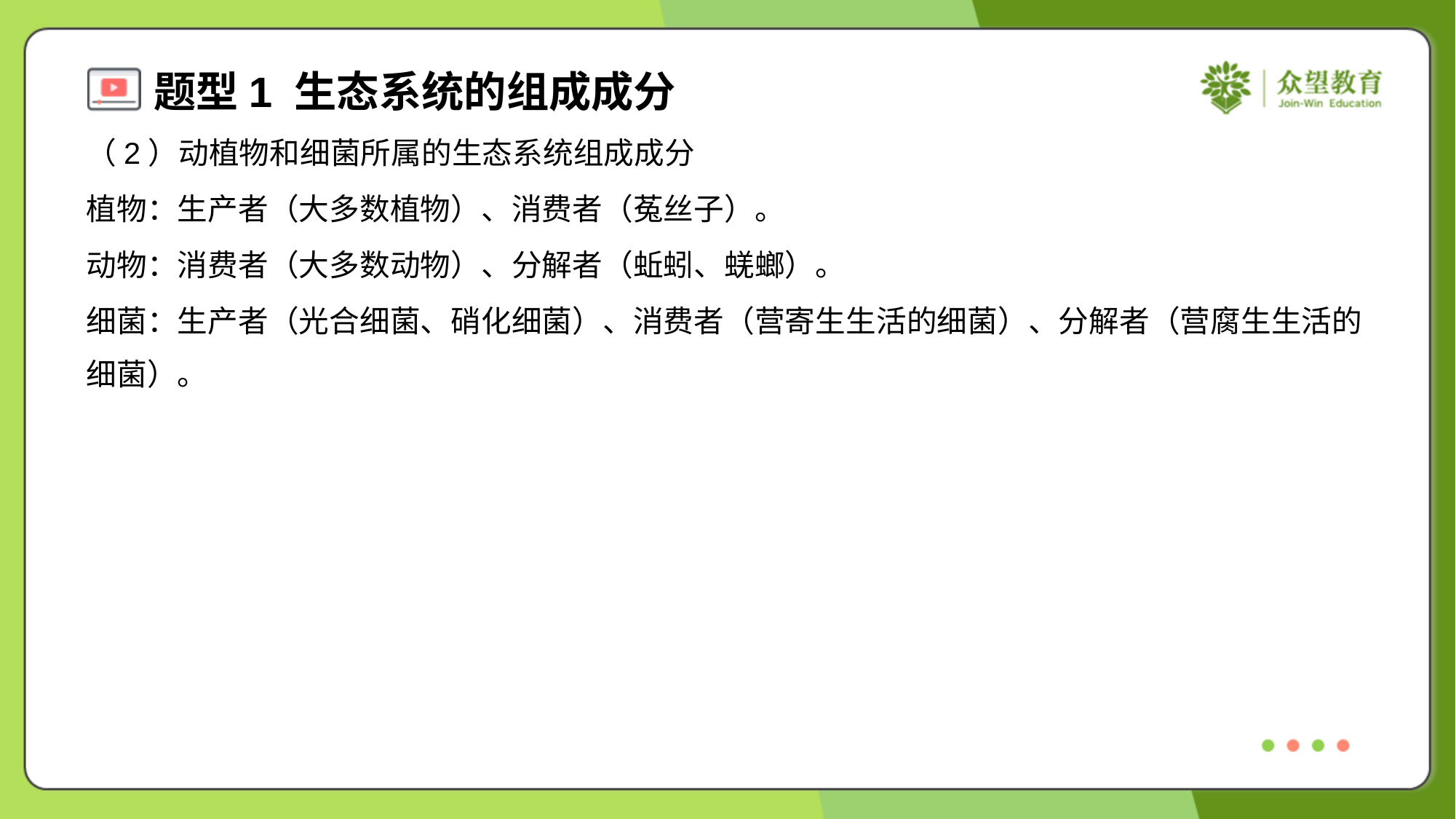

（2）动植物和细菌所属的生态系统组成成分
植物：生产者（大多数植物）、消费者（菟丝子）。
动物：消费者（大多数动物）、分解者（蚯蚓、蜣螂）。
细菌：生产者（光合细菌、硝化细菌）、消费者（营寄生生活的细菌）、分解者（营腐生生活的
细菌）。